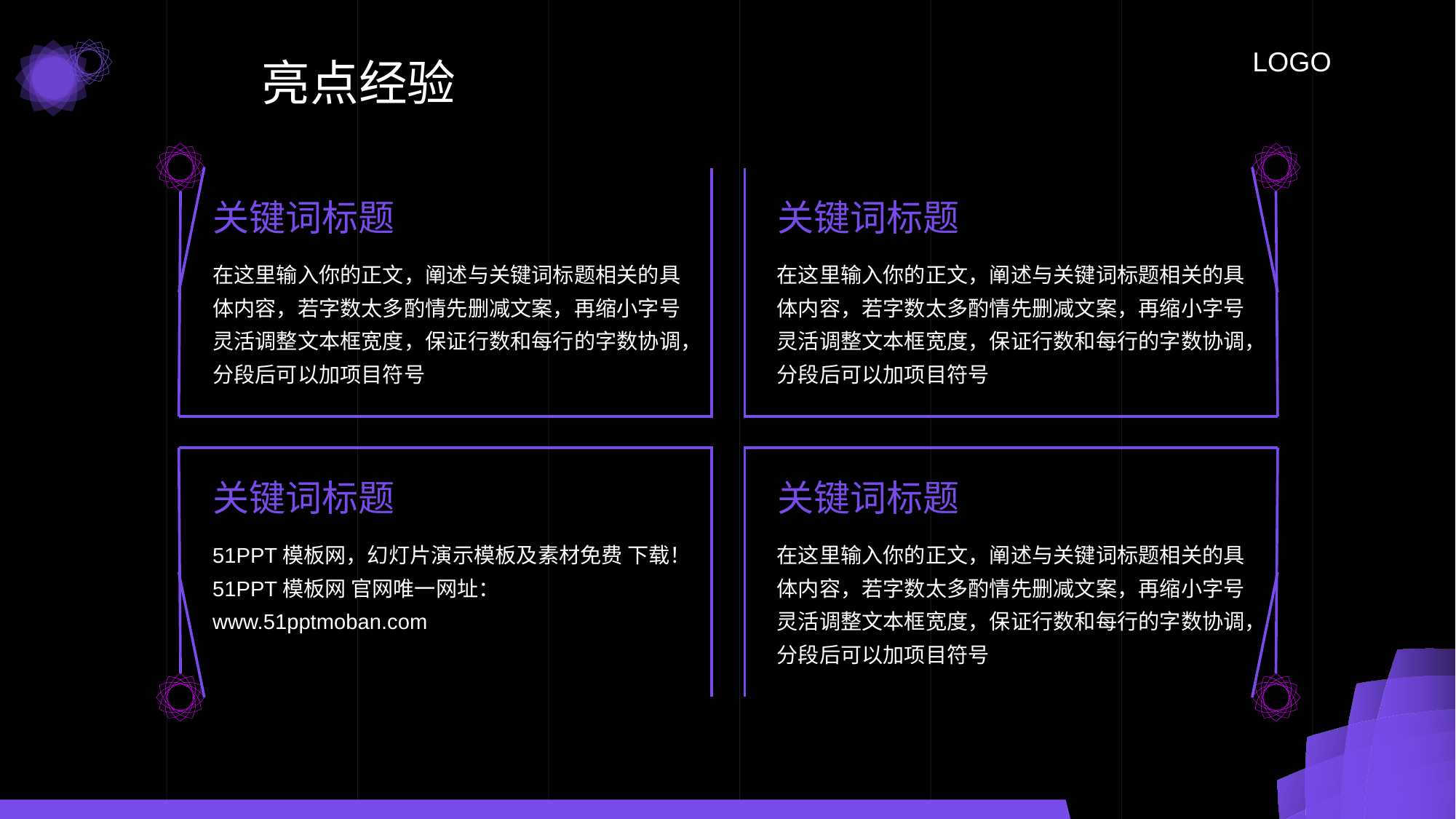

亮点经验

关键词标题
在这里输入你的正文，阐述与关键词标题相关的具体内容，若字数太多酌情先删减文案，再缩小字号
灵活调整文本框宽度，保证行数和每行的字数协调，分段后可以加项目符号

关键词标题
在这里输入你的正文，阐述与关键词标题相关的具体内容，若字数太多酌情先删减文案，再缩小字号
灵活调整文本框宽度，保证行数和每行的字数协调，分段后可以加项目符号

关键词标题
51PPT模板网，幻灯片演示模板及素材免费 下载！
51PPT模板网 官网唯一网址：www.51pptmoban.com

关键词标题
在这里输入你的正文，阐述与关键词标题相关的具体内容，若字数太多酌情先删减文案，再缩小字号
灵活调整文本框宽度，保证行数和每行的字数协调，分段后可以加项目符号